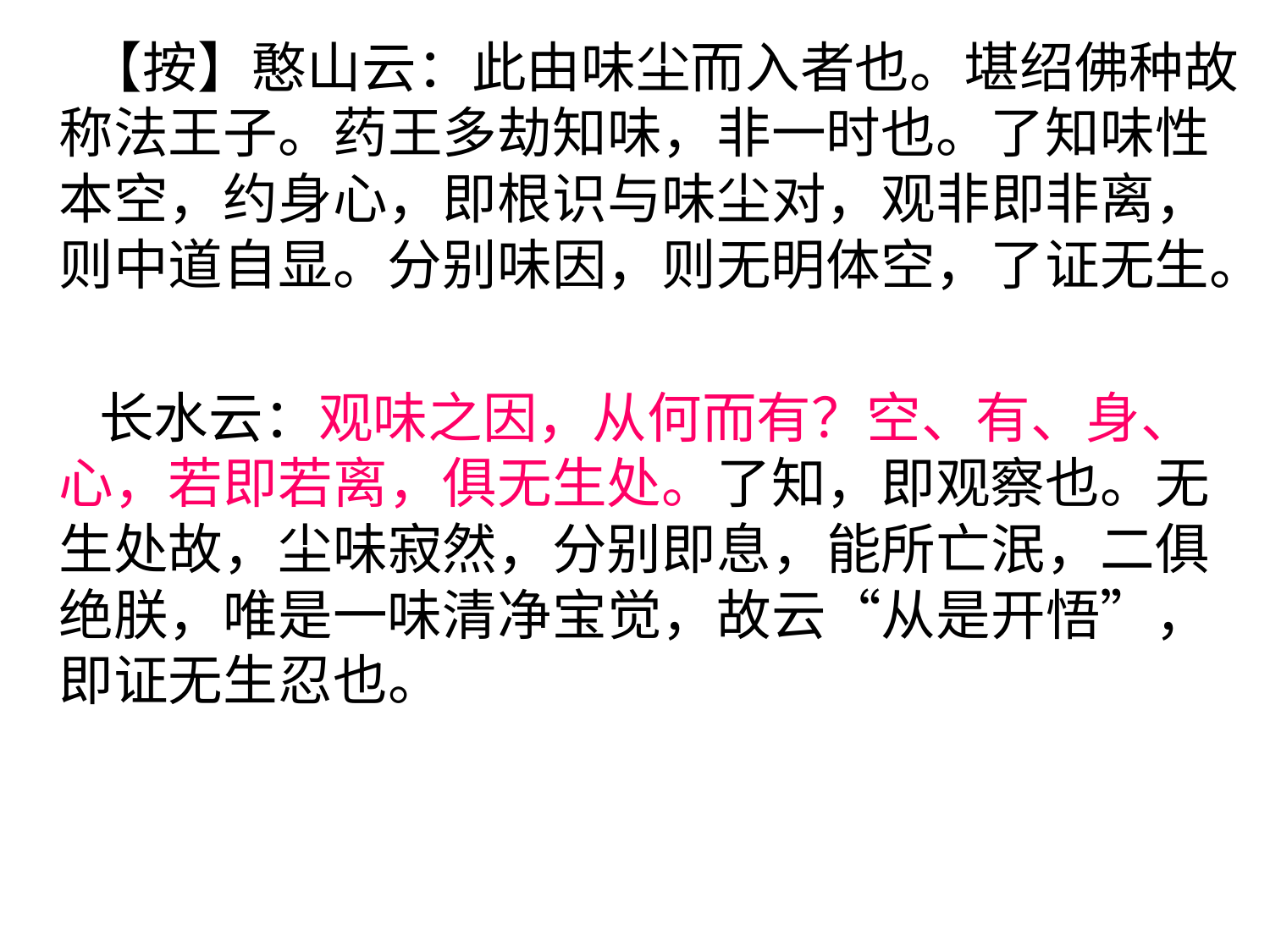

【按】憨山云：此由味尘而入者也。堪绍佛种故称法王子。药王多劫知味，非一时也。了知味性本空，约身心，即根识与味尘对，观非即非离，则中道自显。分别味因，则无明体空，了证无生。

      长水云：观味之因，从何而有？空、有、身、心，若即若离，俱无生处。了知，即观察也。无生处故，尘味寂然，分别即息，能所亡泯，二俱绝朕，唯是一味清净宝觉，故云“从是开悟”，即证无生忍也。